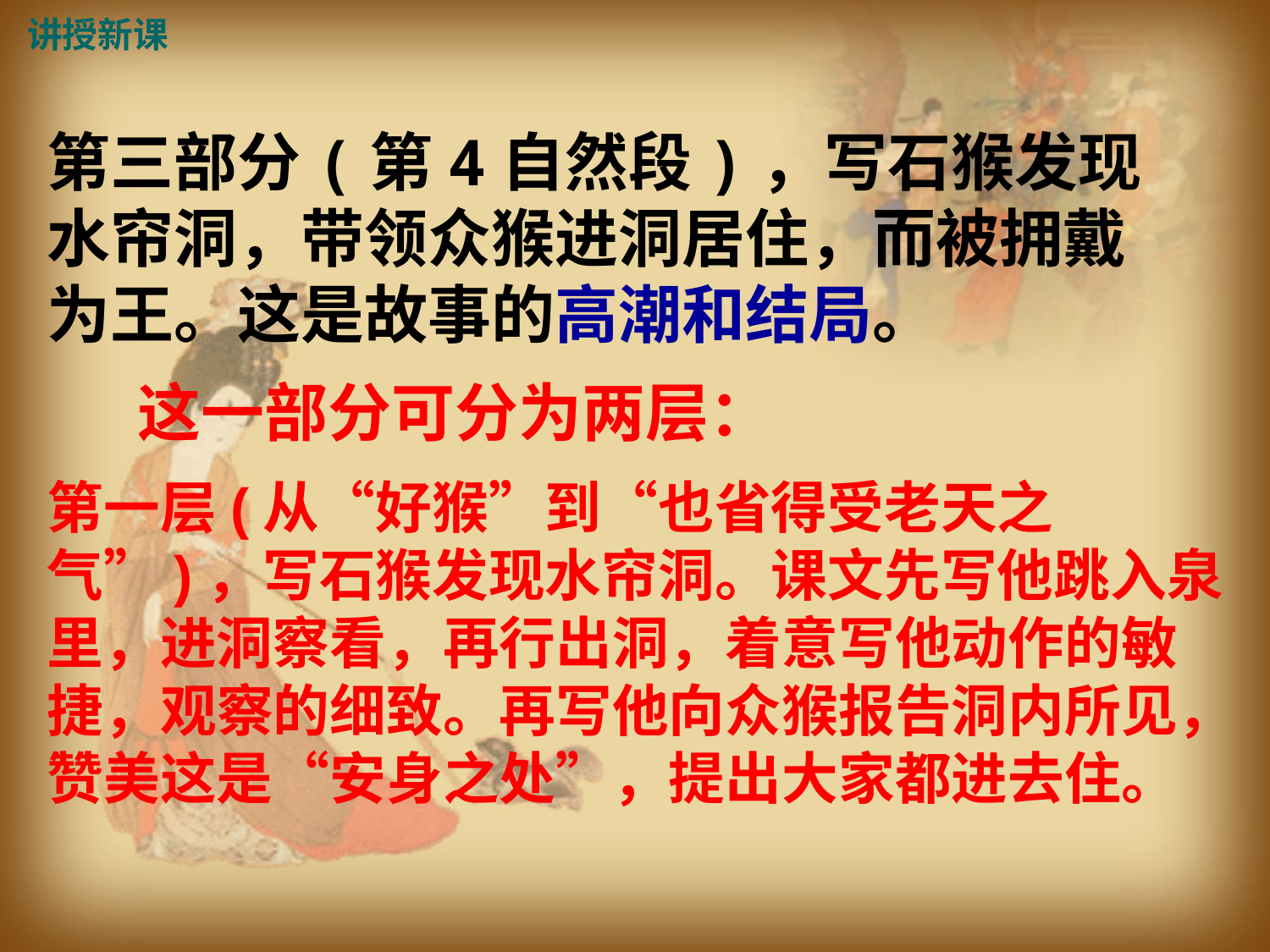

讲授新课
第三部分(第4自然段)，写石猴发现水帘洞，带领众猴进洞居住，而被拥戴为王。这是故事的高潮和结局。
这一部分可分为两层：
第一层(从“好猴”到“也省得受老天之气”)，写石猴发现水帘洞。课文先写他跳入泉里，进洞察看，再行出洞，着意写他动作的敏捷，观察的细致。再写他向众猴报告洞内所见，赞美这是“安身之处”，提出大家都进去住。